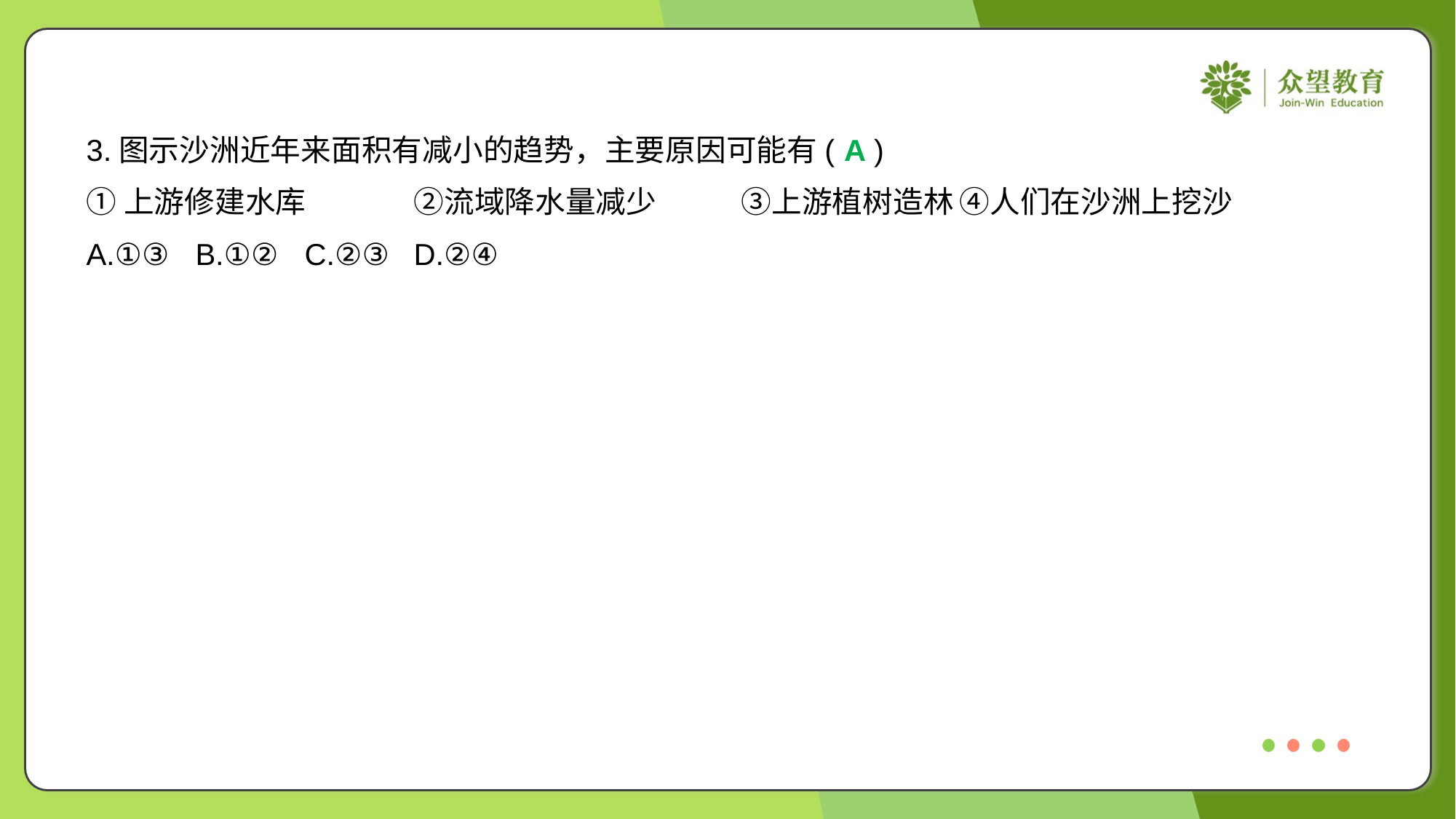

3.图示沙洲近年来面积有减小的趋势，主要原因可能有(     )
A
①上游修建水库	②流域降水量减少	③上游植树造林	④人们在沙洲上挖沙
A.①③	B.①②	C.②③	D.②④